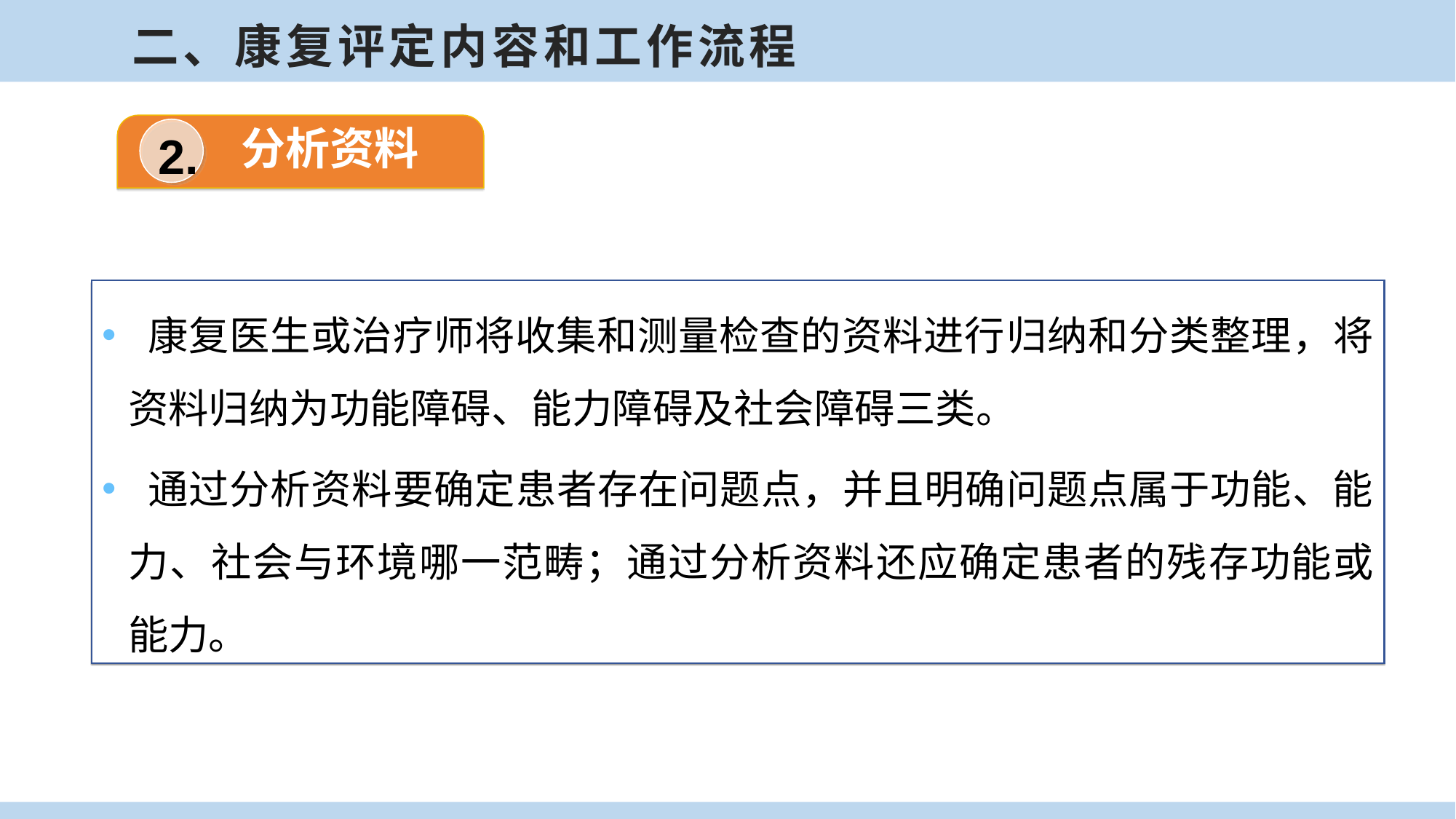

二、康复评定内容和工作流程

分析资料

2.
 康复医生或治疗师将收集和测量检查的资料进行归纳和分类整理，将资料归纳为功能障碍、能力障碍及社会障碍三类。
 通过分析资料要确定患者存在问题点，并且明确问题点属于功能、能力、社会与环境哪一范畴；通过分析资料还应确定患者的残存功能或能力。